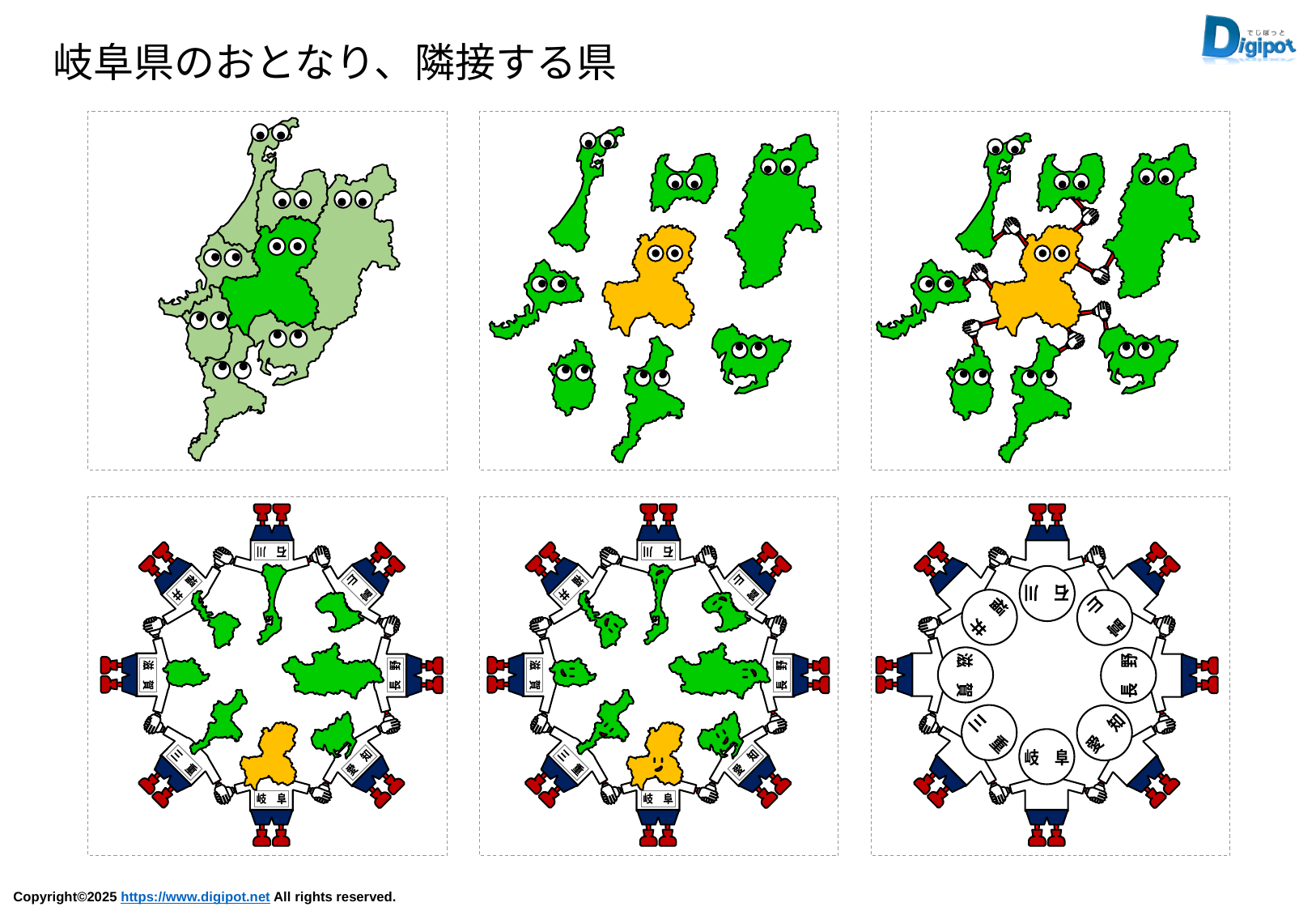

岐阜県のおとなり、隣接する県

石　川

岐　阜

愛　知

福　井

富　山

三　重

長　野

滋　賀

石　川

岐　阜

愛　知

福　井

富　山

三　重

長　野

滋　賀

石　川

岐　阜

長　野

滋　賀

富　山

三　重

愛　知

福　井